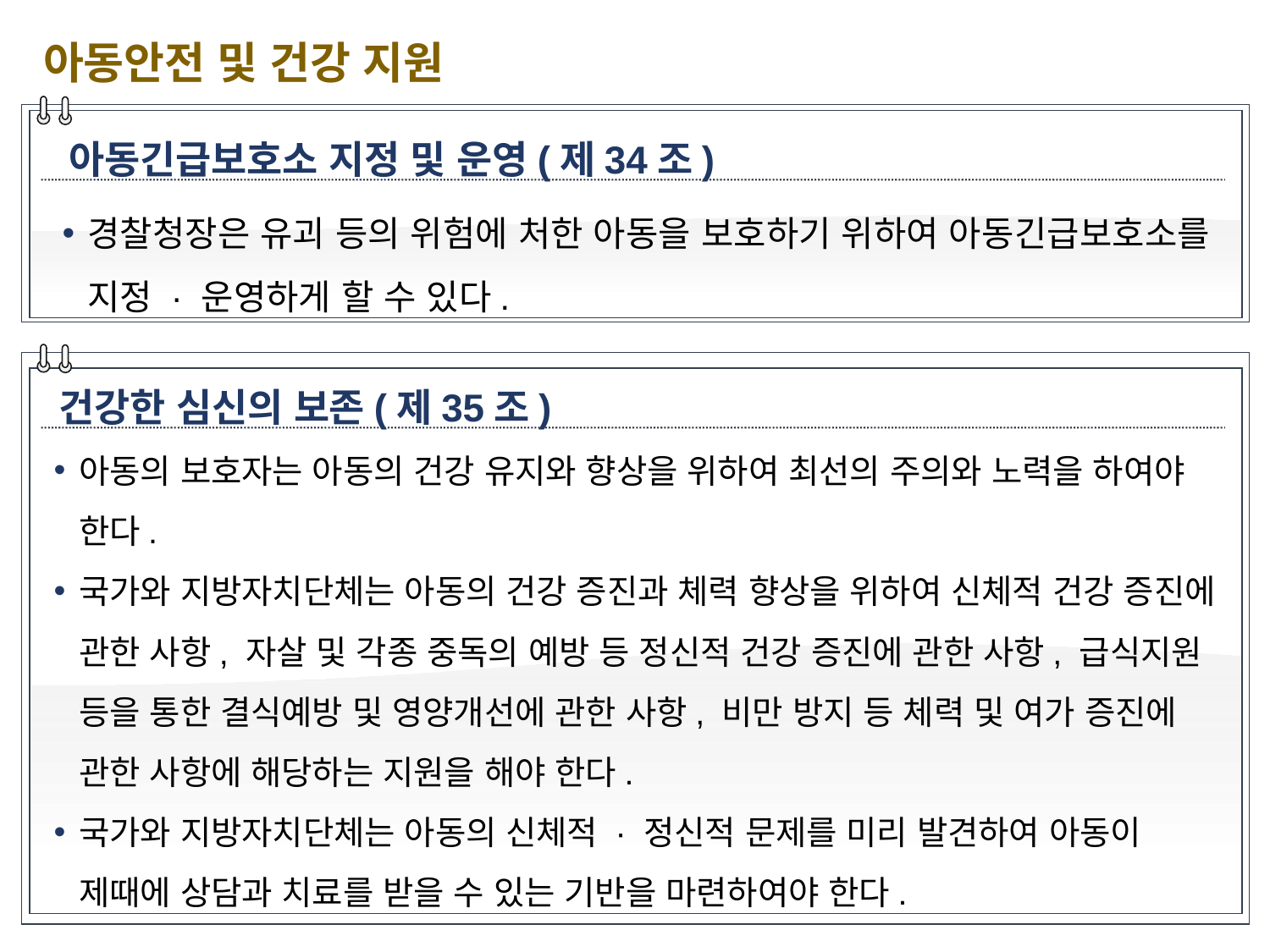

아동안전 및 건강 지원

아동긴급보호소 지정 및 운영(제34조)

경찰청장은 유괴 등의 위험에 처한 아동을 보호하기 위하여 아동긴급보호소를 지정 · 운영하게 할 수 있다.

건강한 심신의 보존(제35조)
아동의 보호자는 아동의 건강 유지와 향상을 위하여 최선의 주의와 노력을 하여야 한다.
국가와 지방자치단체는 아동의 건강 증진과 체력 향상을 위하여 신체적 건강 증진에 관한 사항, 자살 및 각종 중독의 예방 등 정신적 건강 증진에 관한 사항, 급식지원 등을 통한 결식예방 및 영양개선에 관한 사항, 비만 방지 등 체력 및 여가 증진에 관한 사항에 해당하는 지원을 해야 한다.
국가와 지방자치단체는 아동의 신체적 · 정신적 문제를 미리 발견하여 아동이 제때에 상담과 치료를 받을 수 있는 기반을 마련하여야 한다.